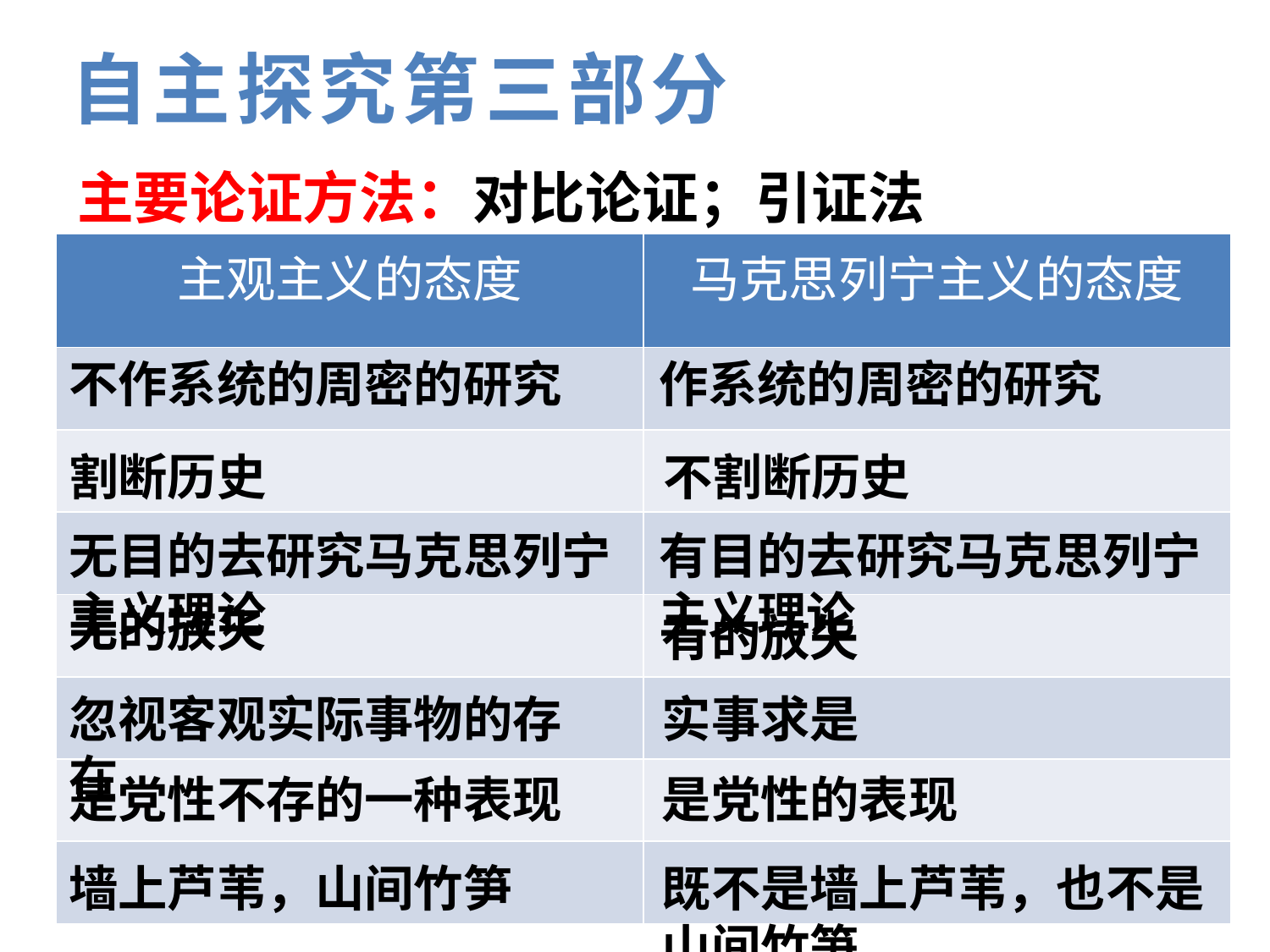

自主探究第三部分
主要论证方法：对比论证；引证法
| 主观主义的态度 | 马克思列宁主义的态度 |
| --- | --- |
|  |  |
|  |  |
|  |  |
|  |  |
|  |  |
|  |  |
|  |  |
不作系统的周密的研究
作系统的周密的研究
割断历史
不割断历史
无目的去研究马克思列宁主义理论
有目的去研究马克思列宁主义理论
无的放矢
有的放矢
忽视客观实际事物的存在
实事求是
是党性不存的一种表现
是党性的表现
墙上芦苇，山间竹笋
既不是墙上芦苇，也不是山间竹笋